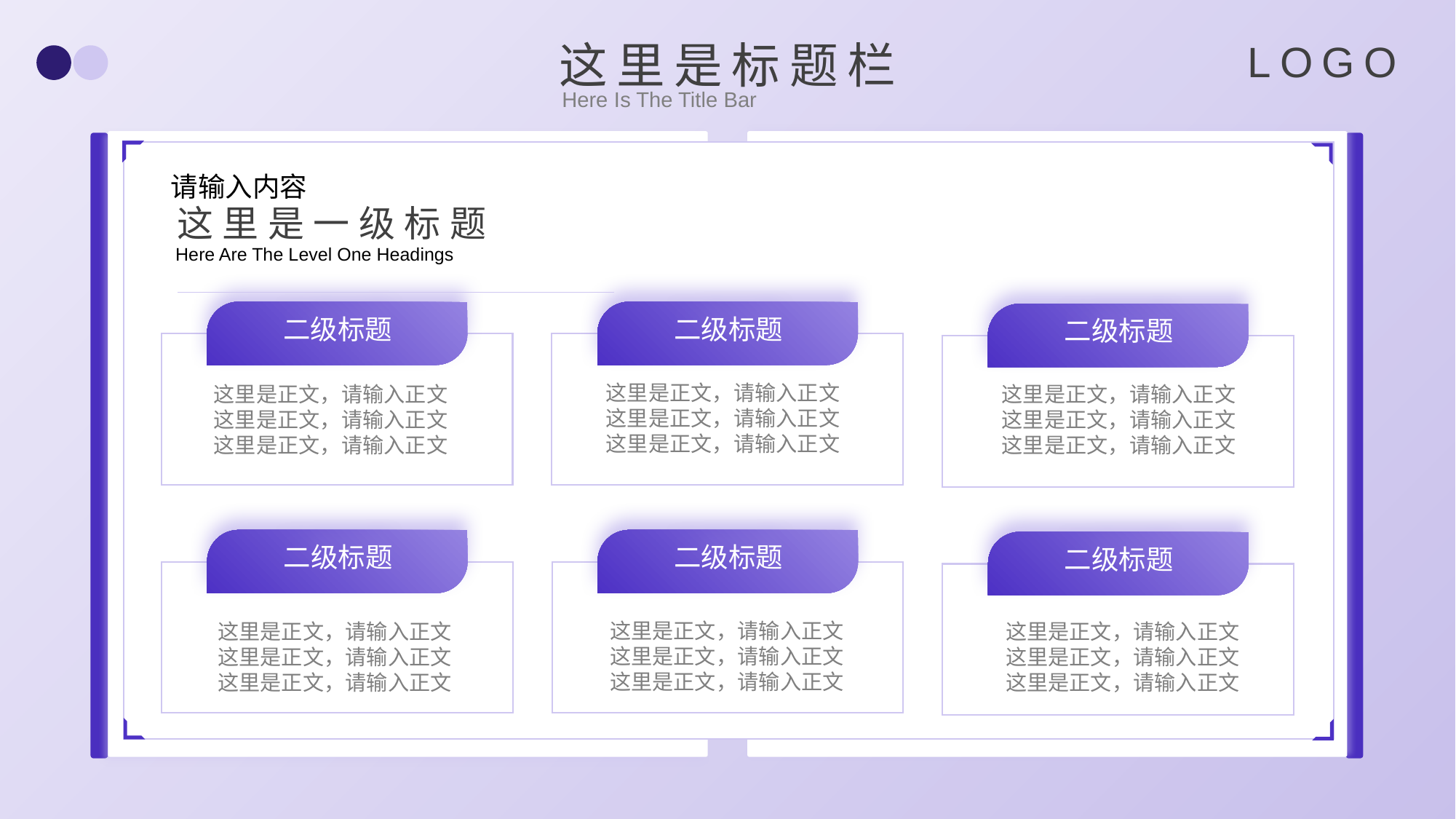

这里是标题栏
LOGO

Here Is The Title Bar

请输入内容
这里是一级标题
Here Are The Level One Headings

二级标题

二级标题

二级标题

这里是正文，请输入正文
这里是正文，请输入正文
这里是正文，请输入正文
这里是正文，请输入正文
这里是正文，请输入正文
这里是正文，请输入正文
这里是正文，请输入正文
这里是正文，请输入正文
这里是正文，请输入正文

二级标题

二级标题

二级标题

这里是正文，请输入正文
这里是正文，请输入正文
这里是正文，请输入正文
这里是正文，请输入正文
这里是正文，请输入正文
这里是正文，请输入正文
这里是正文，请输入正文
这里是正文，请输入正文
这里是正文，请输入正文